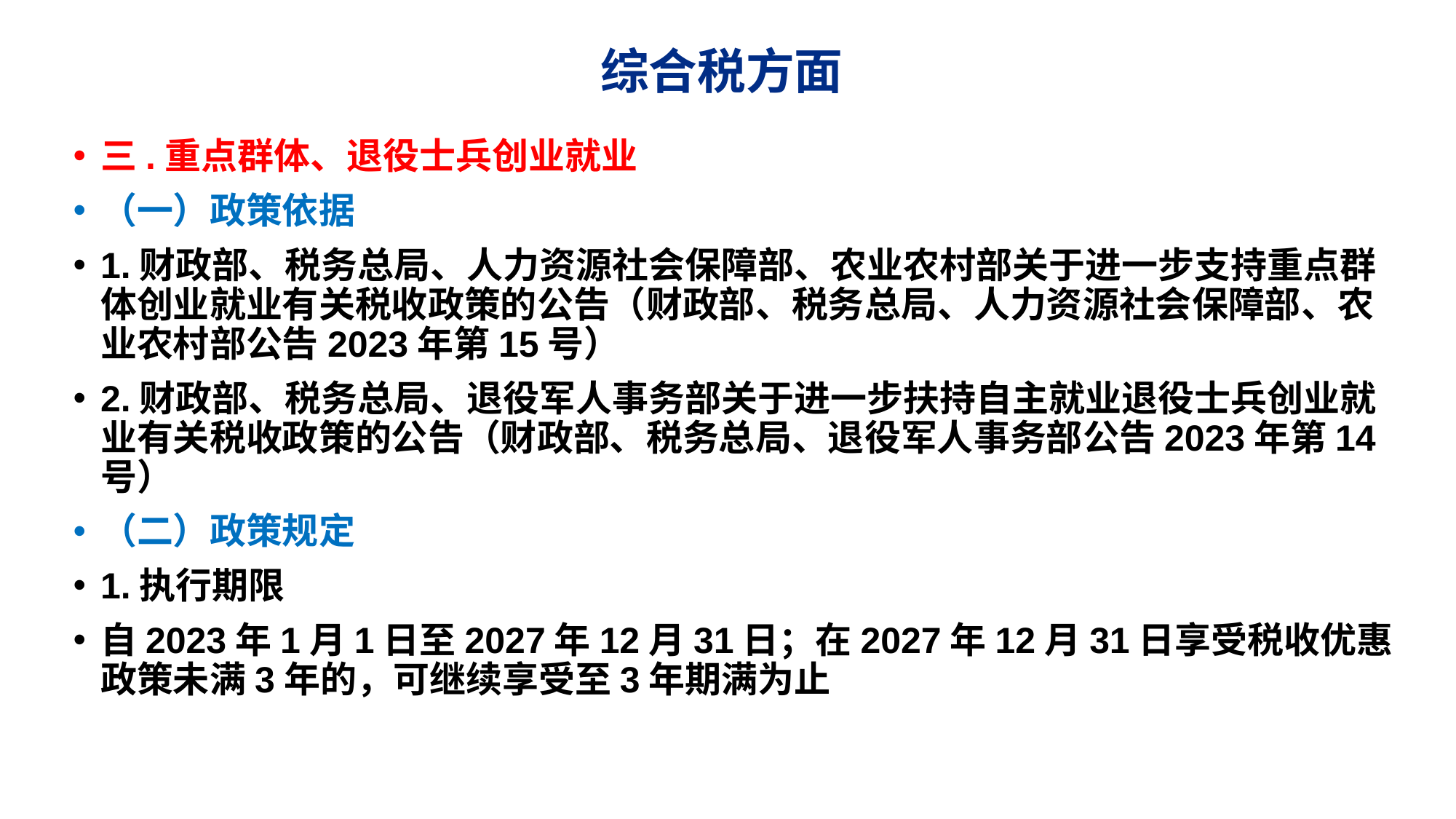

# 综合税方面
三.重点群体、退役士兵创业就业
（一）政策依据
1.财政部、税务总局、人力资源社会保障部、农业农村部关于进一步支持重点群体创业就业有关税收政策的公告（财政部、税务总局、人力资源社会保障部、农业农村部公告2023年第15号）
2.财政部、税务总局、退役军人事务部关于进一步扶持自主就业退役士兵创业就业有关税收政策的公告（财政部、税务总局、退役军人事务部公告2023年第14号）
（二）政策规定
1.执行期限
自2023年1月1日至2027年12月31日；在2027年12月31日享受税收优惠政策未满3年的，可继续享受至3年期满为止